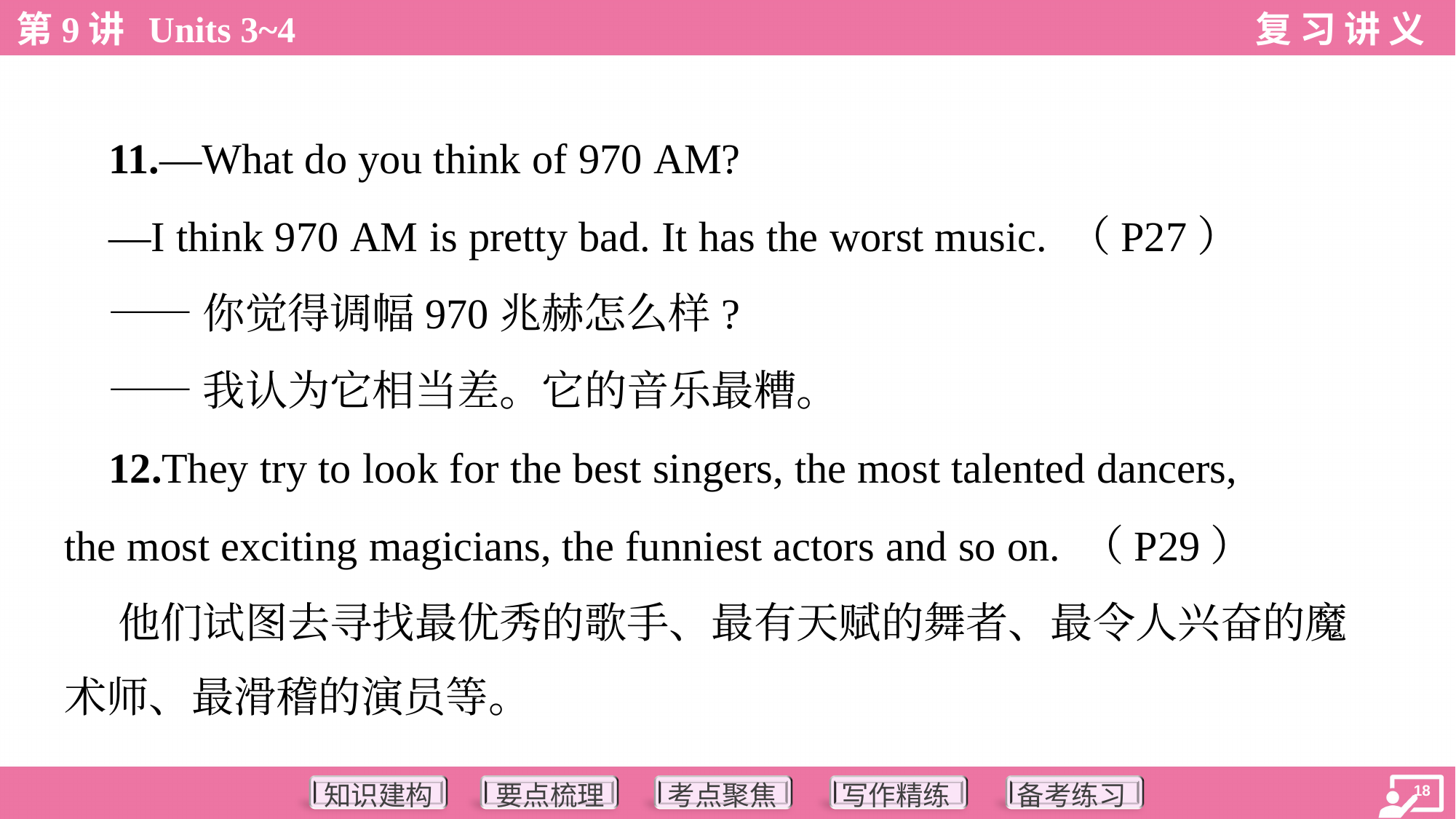

11.—What do you think of 970 AM?
    —I think 970 AM is pretty bad. It has the worst music. （P27）
    ——你觉得调幅970兆赫怎么样?
    ——我认为它相当差。它的音乐最糟。
    12.They try to look for the best singers, the most talented dancers,
the most exciting magicians, the funniest actors and so on. （P29）
    他们试图去寻找最优秀的歌手、最有天赋的舞者、最令人兴奋的魔
术师、最滑稽的演员等。